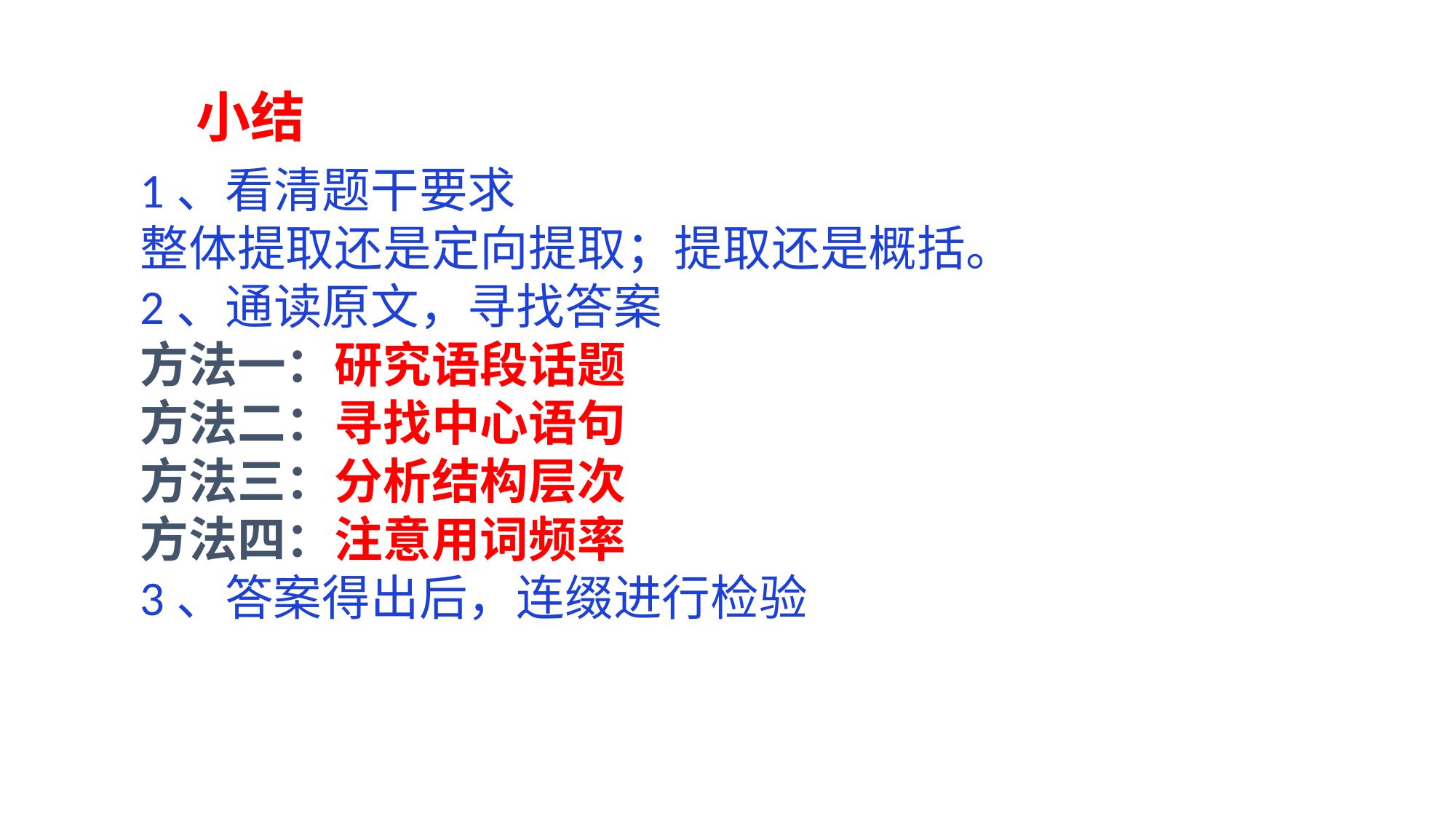

小结
1、看清题干要求
整体提取还是定向提取；提取还是概括。
2、通读原文，寻找答案
方法一：研究语段话题
方法二：寻找中心语句
方法三：分析结构层次
方法四：注意用词频率
3、答案得出后，连缀进行检验